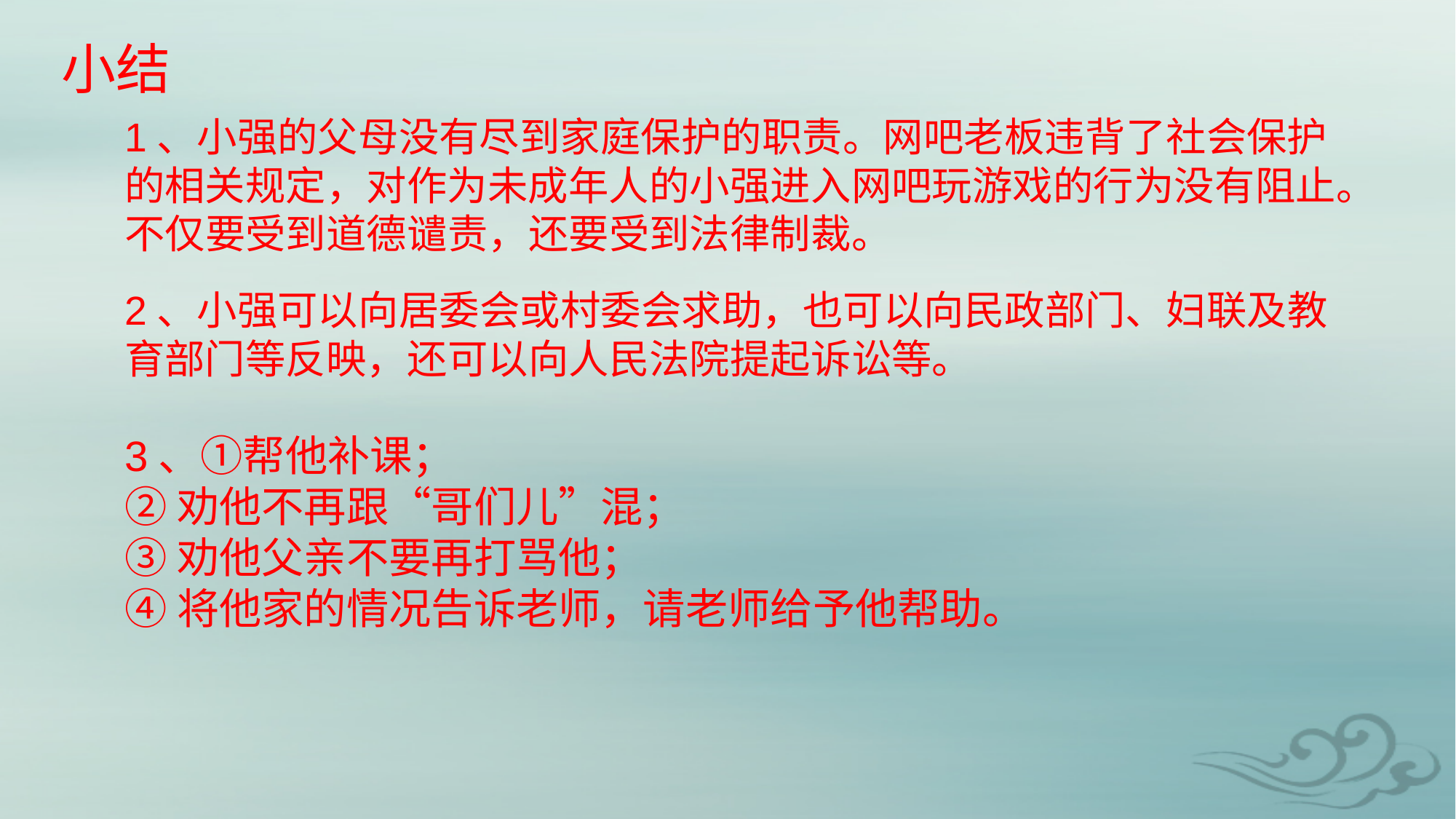

小结
1、小强的父母没有尽到家庭保护的职责。网吧老板违背了社会保护的相关规定，对作为未成年人的小强进入网吧玩游戏的行为没有阻止。
不仅要受到道德谴责，还要受到法律制裁。
2、小强可以向居委会或村委会求助，也可以向民政部门、妇联及教育部门等反映，还可以向人民法院提起诉讼等。
3、①帮他补课；
②劝他不再跟“哥们儿”混；
③劝他父亲不要再打骂他；
④将他家的情况告诉老师，请老师给予他帮助。